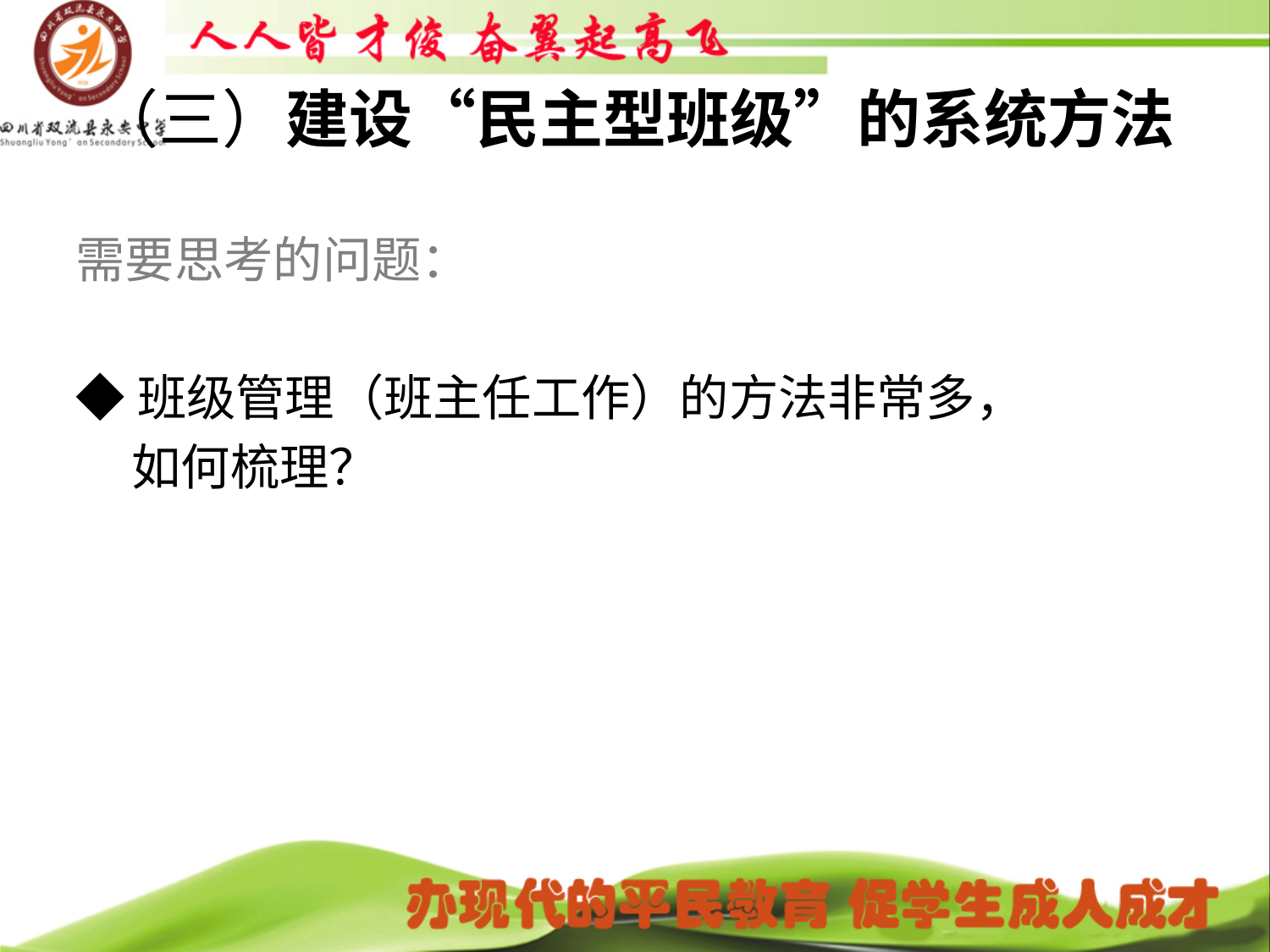

# （三）建设“民主型班级”的系统方法
需要思考的问题：

◆班级管理（班主任工作）的方法非常多，
    如何梳理？